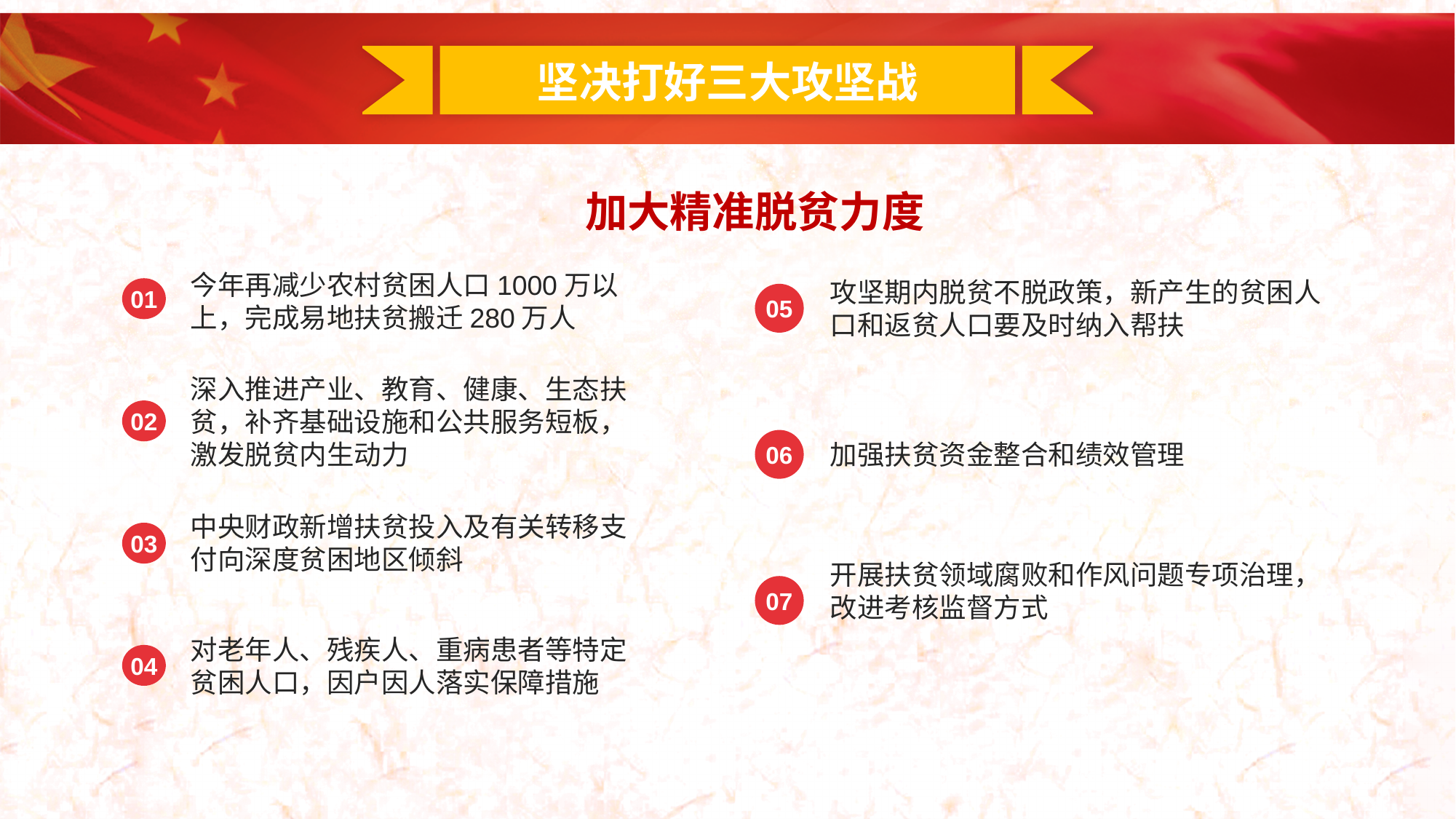

坚决打好三大攻坚战
加大精准脱贫力度
今年再减少农村贫困人口1000万以上，完成易地扶贫搬迁280万人
01
深入推进产业、教育、健康、生态扶贫，补齐基础设施和公共服务短板，激发脱贫内生动力
02
中央财政新增扶贫投入及有关转移支付向深度贫困地区倾斜

03
对老年人、残疾人、重病患者等特定贫困人口，因户因人落实保障措施
04
攻坚期内脱贫不脱政策，新产生的贫困人口和返贫人口要及时纳入帮扶
05
加强扶贫资金整合和绩效管理
06
开展扶贫领域腐败和作风问题专项治理，改进考核监督方式

07